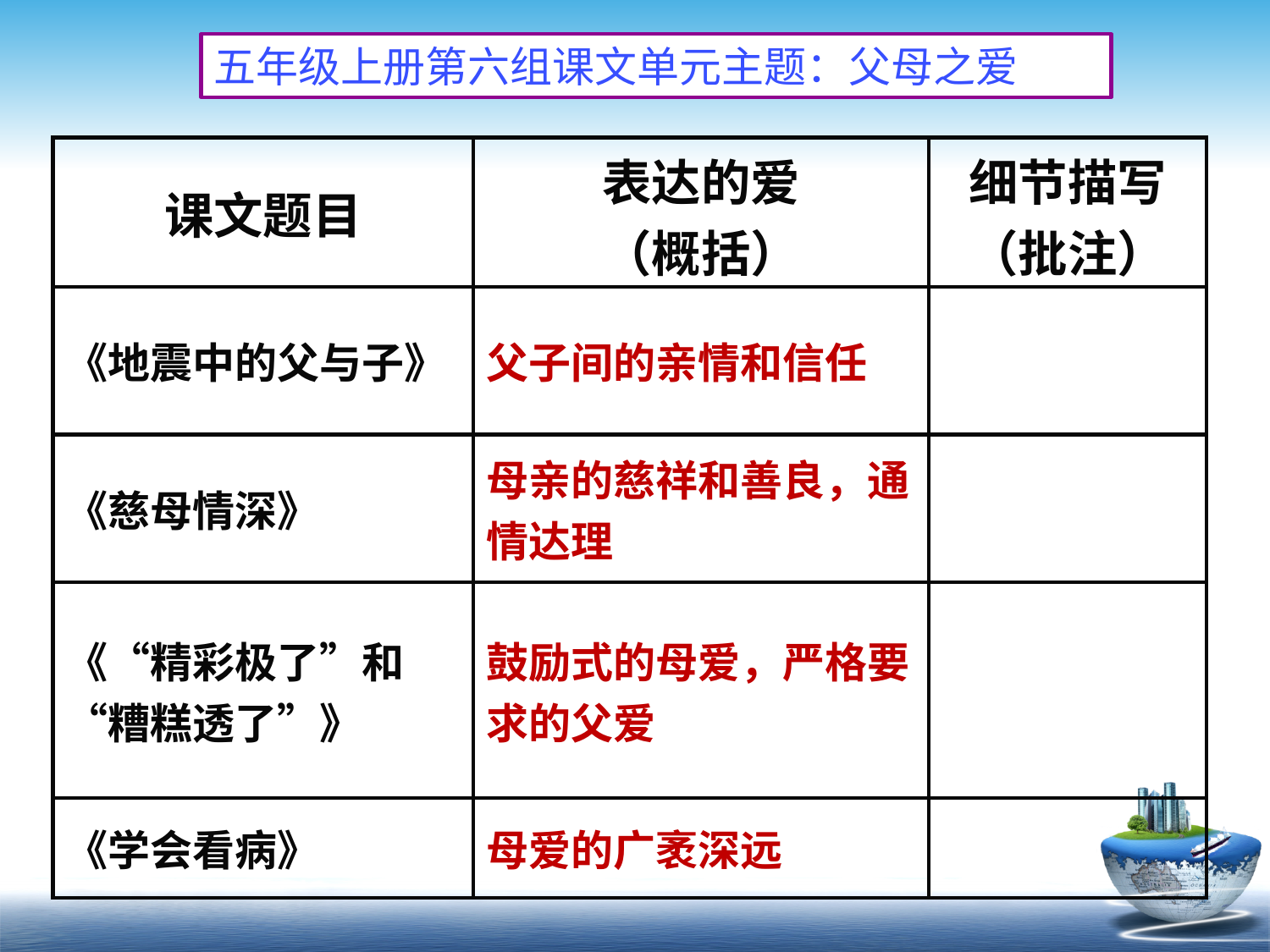

五年级上册第六组课文单元主题：父母之爱
| 课文题目 | 表达的爱 （概括） | 细节描写 （批注） |
| --- | --- | --- |
| 《地震中的父与子》 | 父子间的亲情和信任 |  |
| 《慈母情深》 | 母亲的慈祥和善良，通情达理 |  |
| 《“精彩极了”和“糟糕透了”》 | 鼓励式的母爱，严格要求的父爱 |  |
| 《学会看病》 | 母爱的广袤深远 |  |